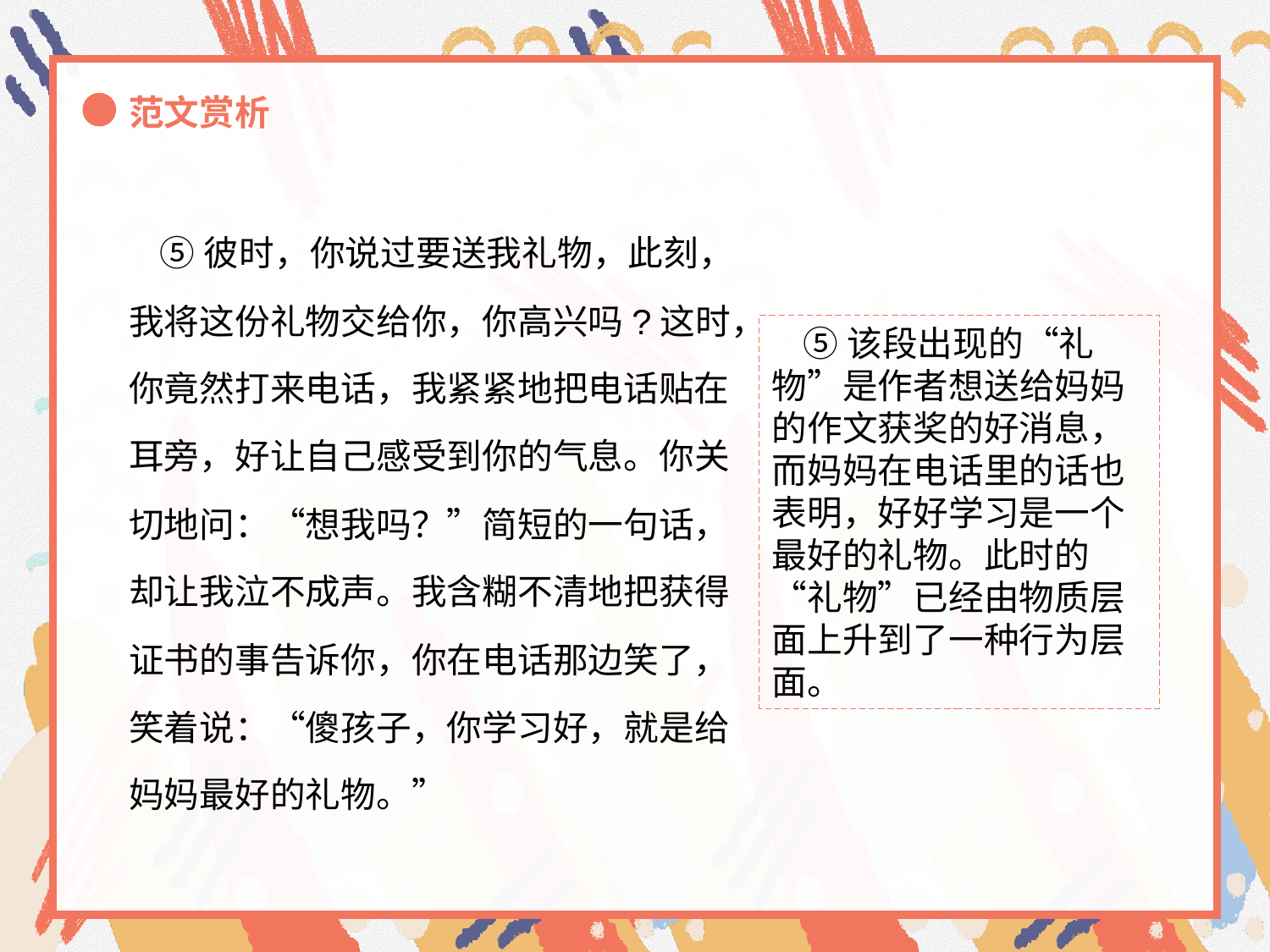

范文赏析

    ⑤彼时，你说过要送我礼物，此刻，我将这份礼物交给你，你高兴吗?这时，你竟然打来电话，我紧紧地把电话贴在耳旁，好让自己感受到你的气息。你关
切地问：“想我吗？”简短的一句话，却让我泣不成声。我含糊不清地把获得证书的事告诉你，你在电话那边笑了，笑着说：“傻孩子，你学习好，就是给妈妈最好的礼物。”
    ⑤该段出现的“礼物”是作者想送给妈妈的作文获奖的好消息，而妈妈在电话里的话也表明，好好学习是一个最好的礼物。此时的“礼物”已经由物质层面上升到了一种行为层面。